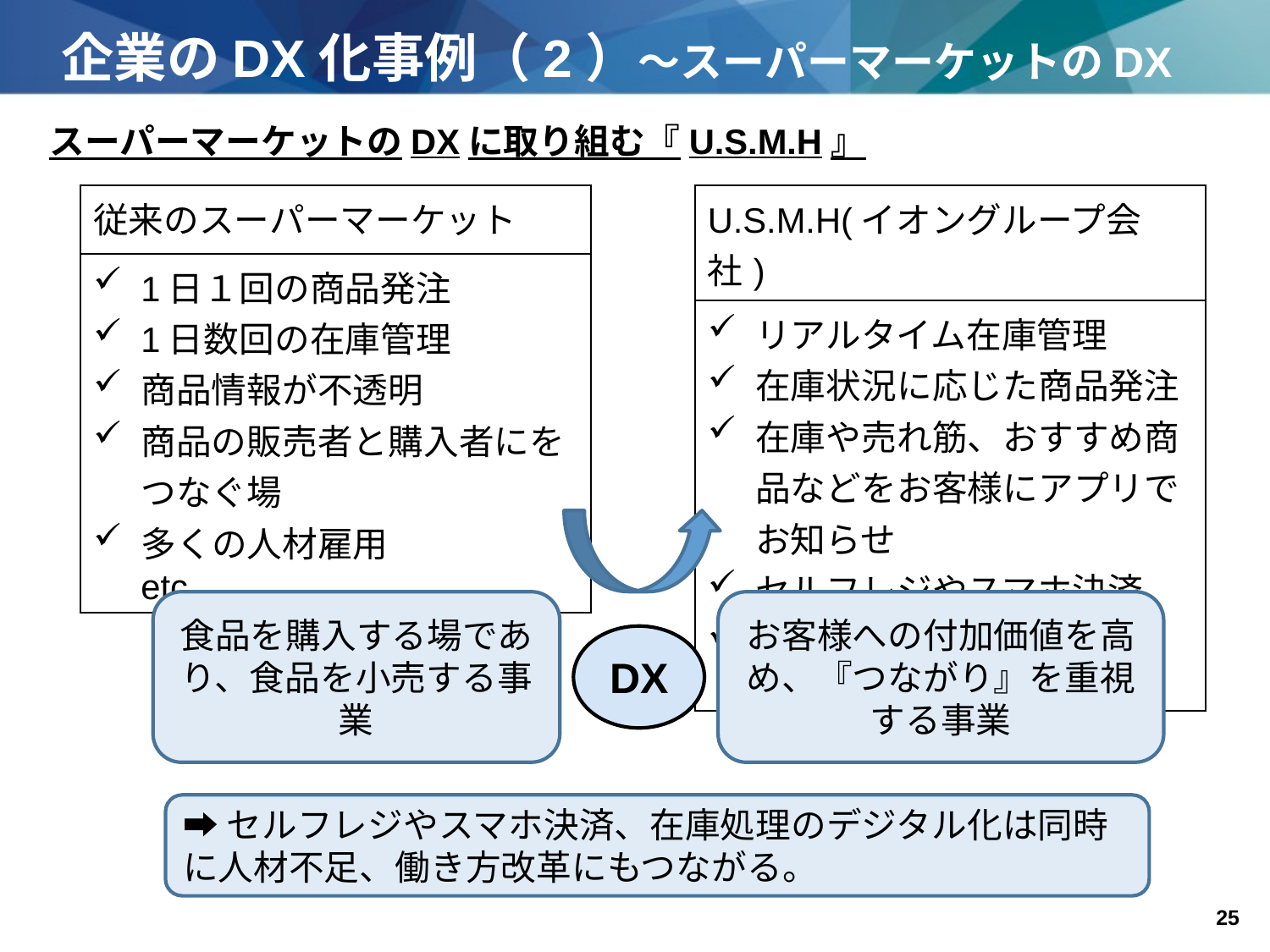

# 企業のDX化事例（2）～スーパーマーケットのDX～
スーパーマーケットのDXに取り組む『U.S.M.H』
| 従来のスーパーマーケット |
| --- |
| 1日１回の商品発注 1日数回の在庫管理 商品情報が不透明 商品の販売者と購入者にをつなぐ場 多くの人材雇用　　　　　etc.. |
| U.S.M.H(イオングループ会社) |
| --- |
| リアルタイム在庫管理 在庫状況に応じた商品発注 在庫や売れ筋、おすすめ商品などをお客様にアプリでお知らせ セルフレジやスマホ決済 お客様情報の管理　　　etc.. |

食品を購入する場であり、食品を小売する事業
お客様への付加価値を高め、『つながり』を重視する事業
DX
➡セルフレジやスマホ決済、在庫処理のデジタル化は同時に人材不足、働き方改革にもつながる。